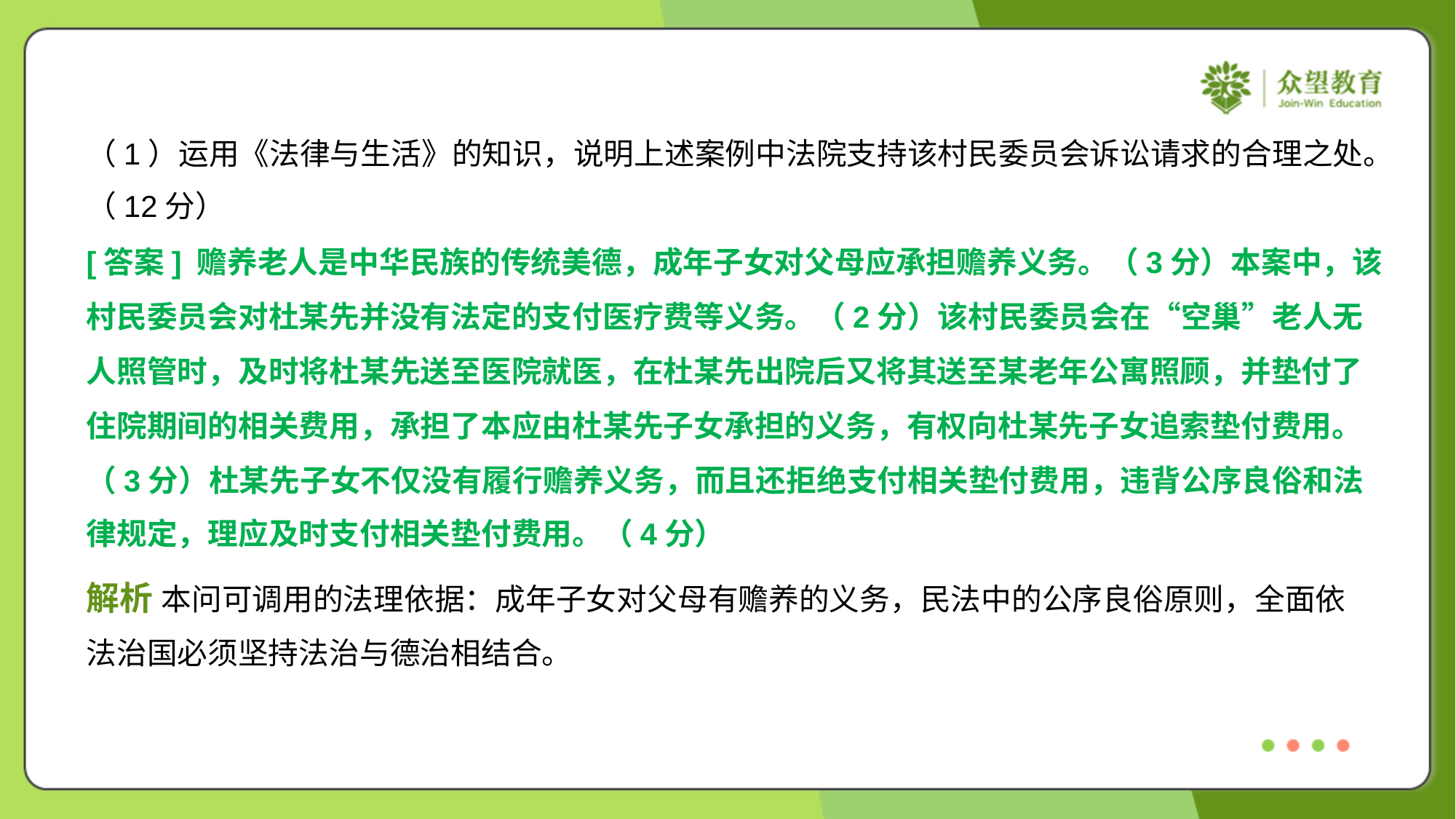

（1）运用《法律与生活》的知识，说明上述案例中法院支持该村民委员会诉讼请求的合理之处。
（12分）
[答案] 赡养老人是中华民族的传统美德，成年子女对父母应承担赡养义务。（3分）本案中，该
村民委员会对杜某先并没有法定的支付医疗费等义务。（2分）该村民委员会在“空巢”老人无
人照管时，及时将杜某先送至医院就医，在杜某先出院后又将其送至某老年公寓照顾，并垫付了
住院期间的相关费用，承担了本应由杜某先子女承担的义务，有权向杜某先子女追索垫付费用。
（3分）杜某先子女不仅没有履行赡养义务，而且还拒绝支付相关垫付费用，违背公序良俗和法
律规定，理应及时支付相关垫付费用。（4分）
解析 本问可调用的法理依据：成年子女对父母有赡养的义务，民法中的公序良俗原则，全面依
法治国必须坚持法治与德治相结合。